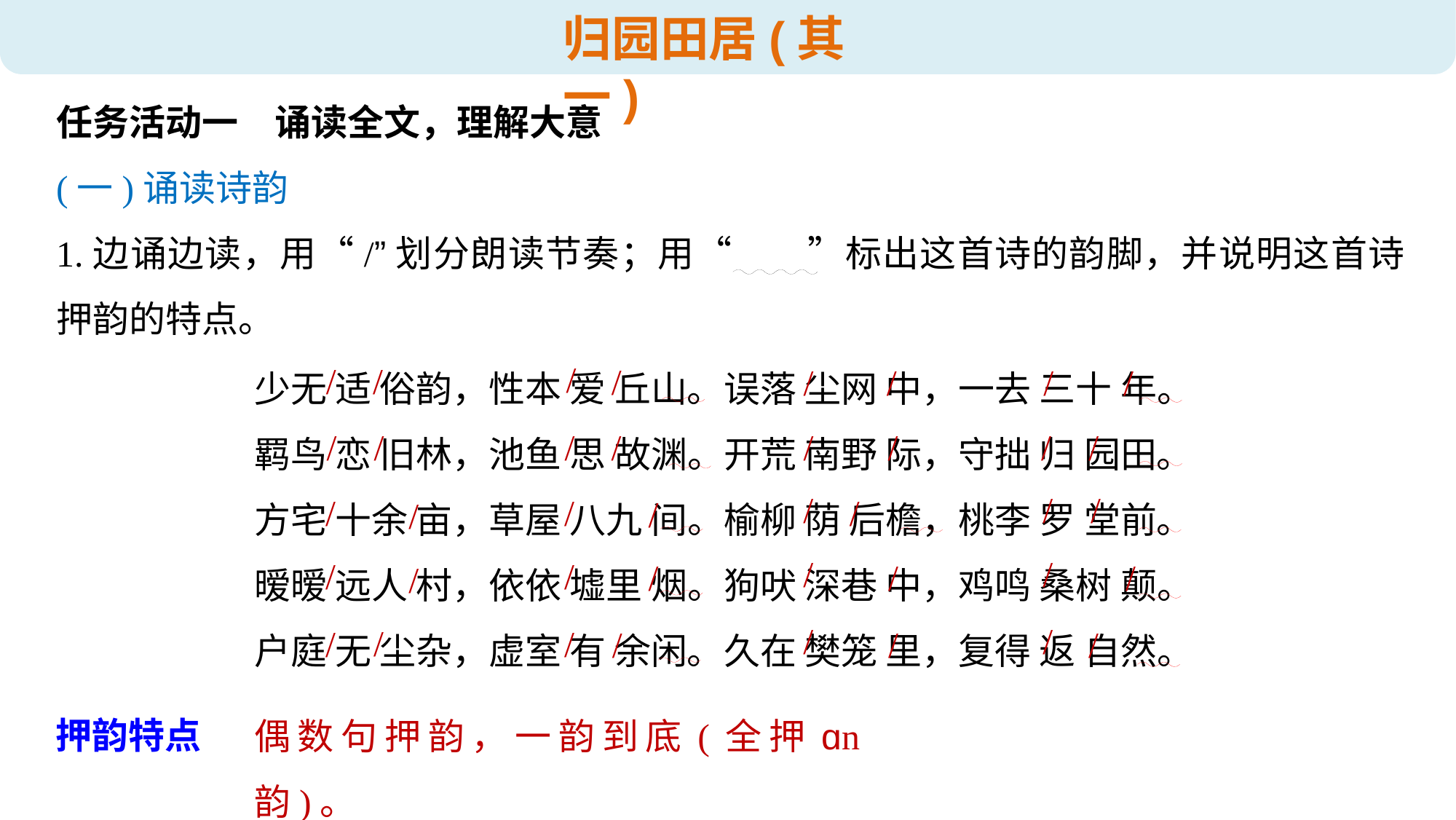

归园田居(其一)
任务活动一　诵读全文，理解大意
(一)诵读诗韵
1.边诵边读，用“/”划分朗读节奏；用“　　”标出这首诗的韵脚，并说明这首诗押韵的特点。
少无 适 俗韵，性本 爱 丘山。误落 尘网 中，一去 三十 年。
羁鸟 恋 旧林，池鱼 思 故渊。开荒 南野 际，守拙 归 园田。
方宅 十余 亩，草屋 八九 间。榆柳 荫 后檐，桃李 罗 堂前。
暧暧 远人 村，依依 墟里 烟。狗吠 深巷 中，鸡鸣 桑树 颠。
户庭 无 尘杂，虚室 有 余闲。久在 樊笼 里，复得 返 自然。
/

/
/

/
/
/
/
/

/
/
/
/

/
/
/
/
/
/

/

/
/
/
/
/
/

/
/
/

/
/
/
/
/

/
/
/
/
/
/
/

押韵特点
偶数句押韵，一韵到底(全押ɑn韵)。